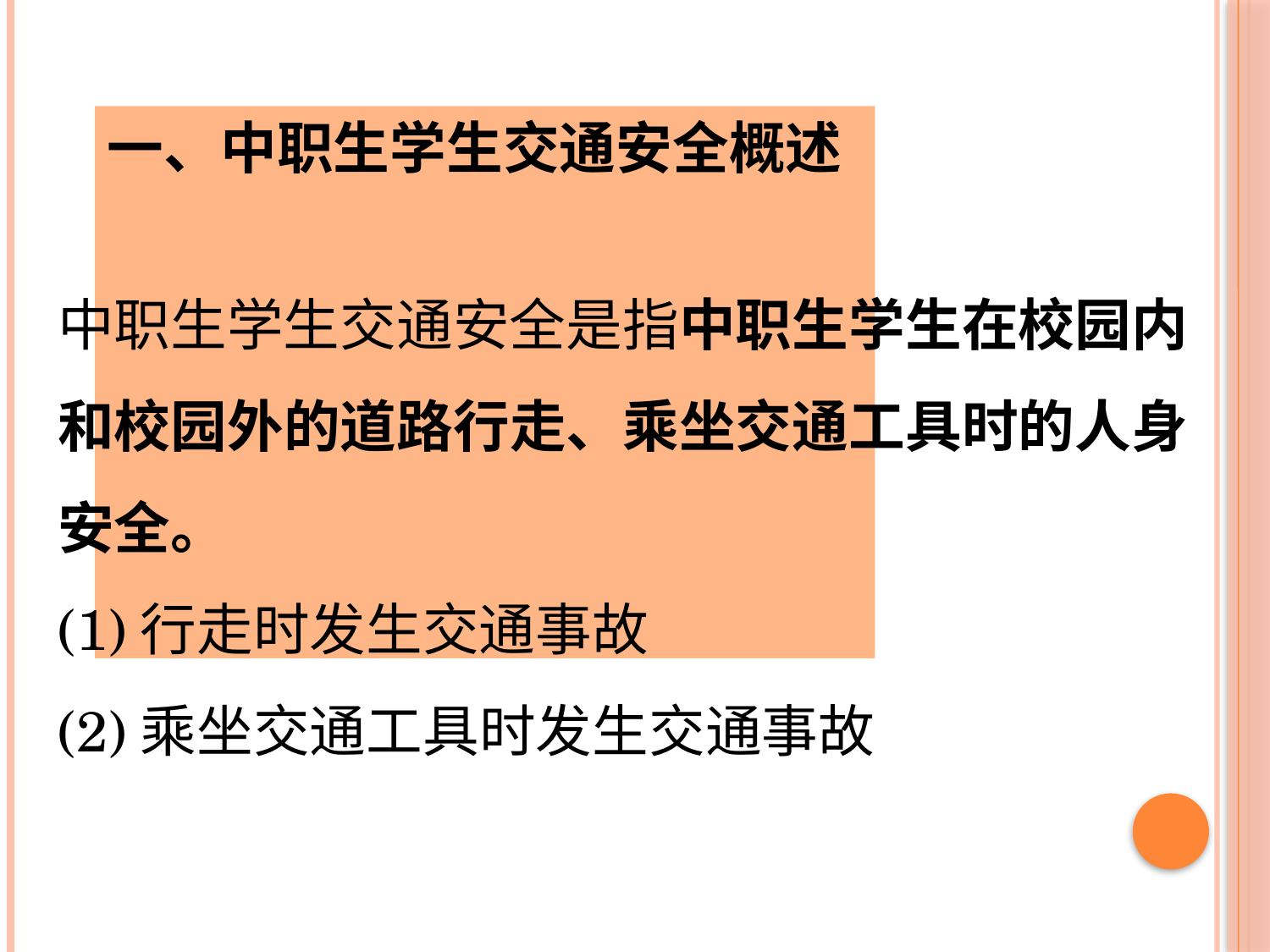

一、中职生学生交通安全概述
中职生学生交通安全是指中职生学生在校园内和校园外的道路行走、乘坐交通工具时的人身安全。
(1)行走时发生交通事故
(2)乘坐交通工具时发生交通事故